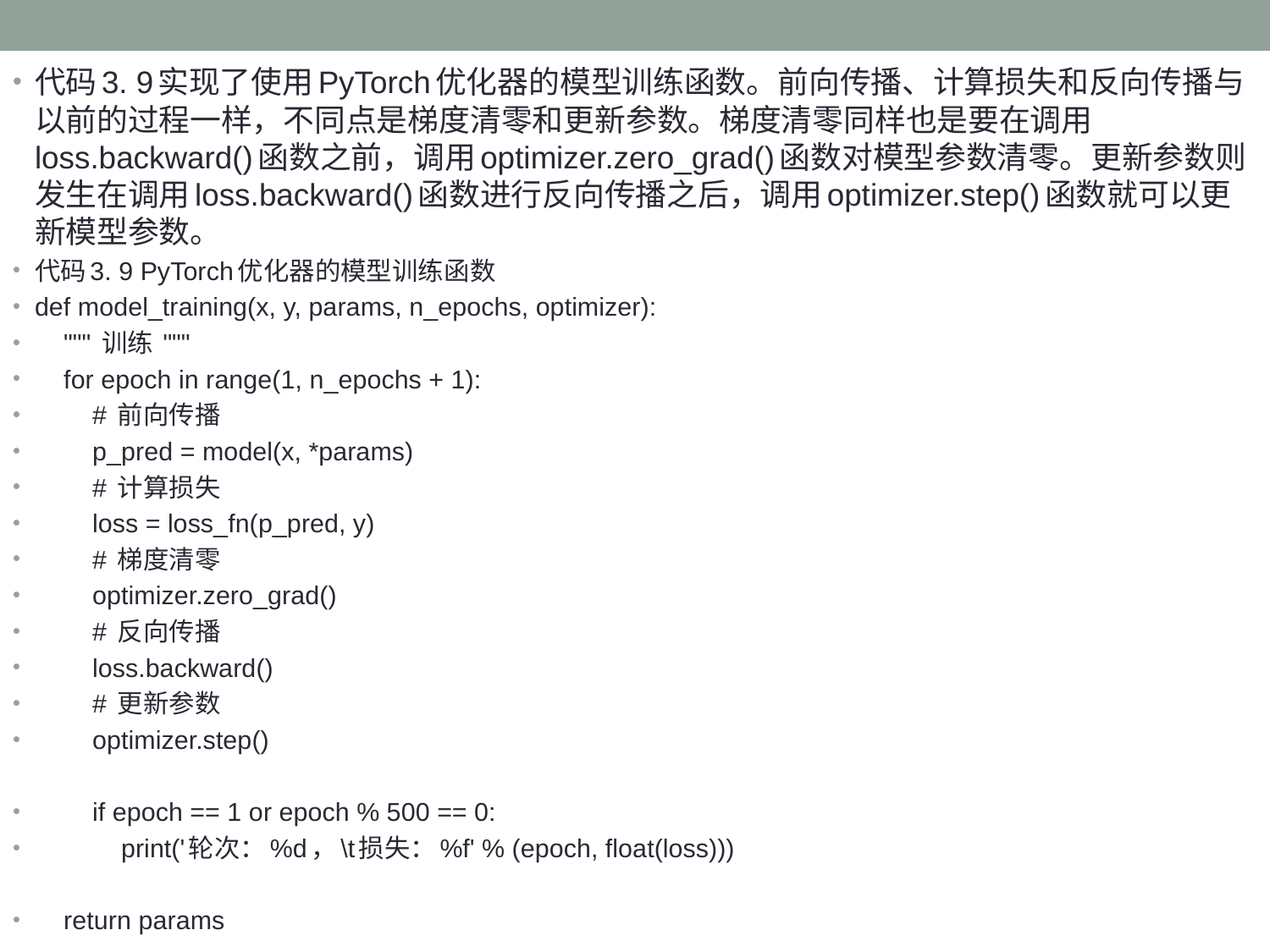

代码3. 9实现了使用PyTorch优化器的模型训练函数。前向传播、计算损失和反向传播与以前的过程一样，不同点是梯度清零和更新参数。梯度清零同样也是要在调用loss.backward()函数之前，调用optimizer.zero_grad()函数对模型参数清零。更新参数则发生在调用loss.backward()函数进行反向传播之后，调用optimizer.step()函数就可以更新模型参数。
代码3. 9 PyTorch优化器的模型训练函数
def model_training(x, y, params, n_epochs, optimizer):
    """ 训练 """
    for epoch in range(1, n_epochs + 1):
        # 前向传播
        p_pred = model(x, *params)
        # 计算损失
        loss = loss_fn(p_pred, y)
        # 梯度清零
        optimizer.zero_grad()
        # 反向传播
        loss.backward()
        # 更新参数
        optimizer.step()

        if epoch == 1 or epoch % 500 == 0:
            print('轮次：%d，\t损失：%f' % (epoch, float(loss)))

    return params